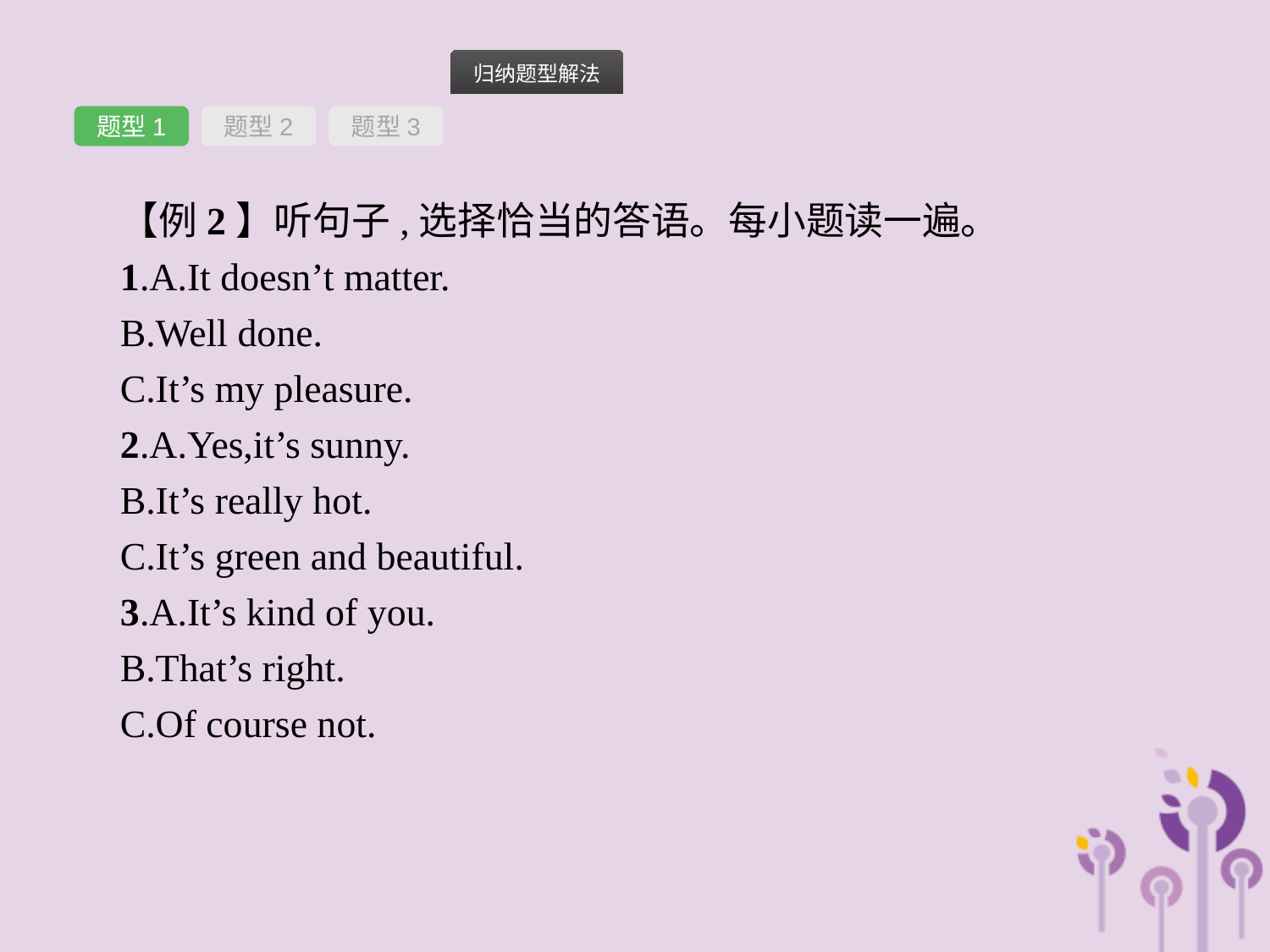

题型1
题型2
题型3
【例2】听句子,选择恰当的答语。每小题读一遍。
1.A.It doesn’t matter.
B.Well done.
C.It’s my pleasure.
2.A.Yes,it’s sunny.
B.It’s really hot.
C.It’s green and beautiful.
3.A.It’s kind of you.
B.That’s right.
C.Of course not.